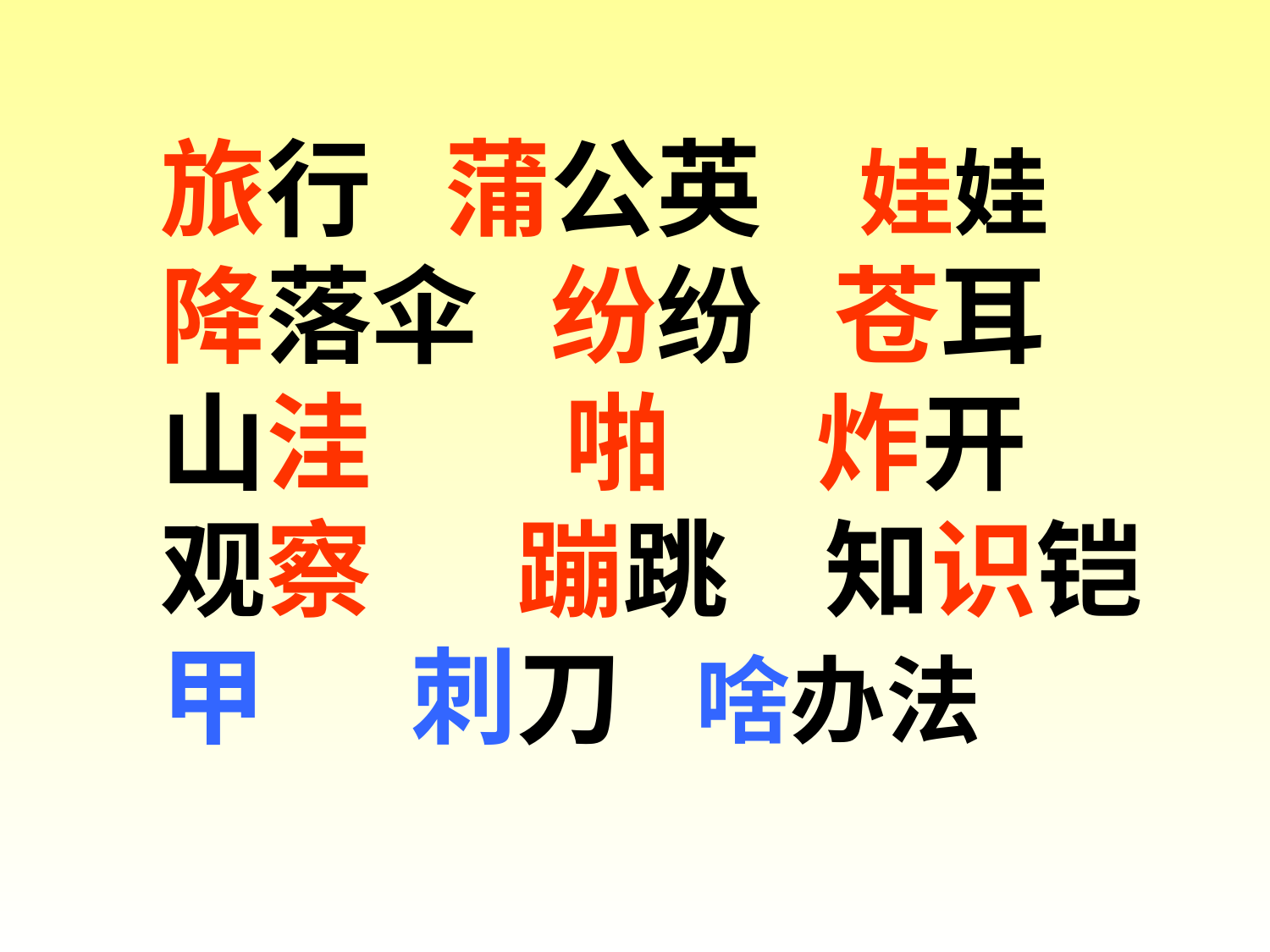

旅行   蒲公英    娃娃 降落伞   纷纷   苍耳  山洼        啪      炸开  观察      蹦跳    知识铠甲      刺刀   啥办法